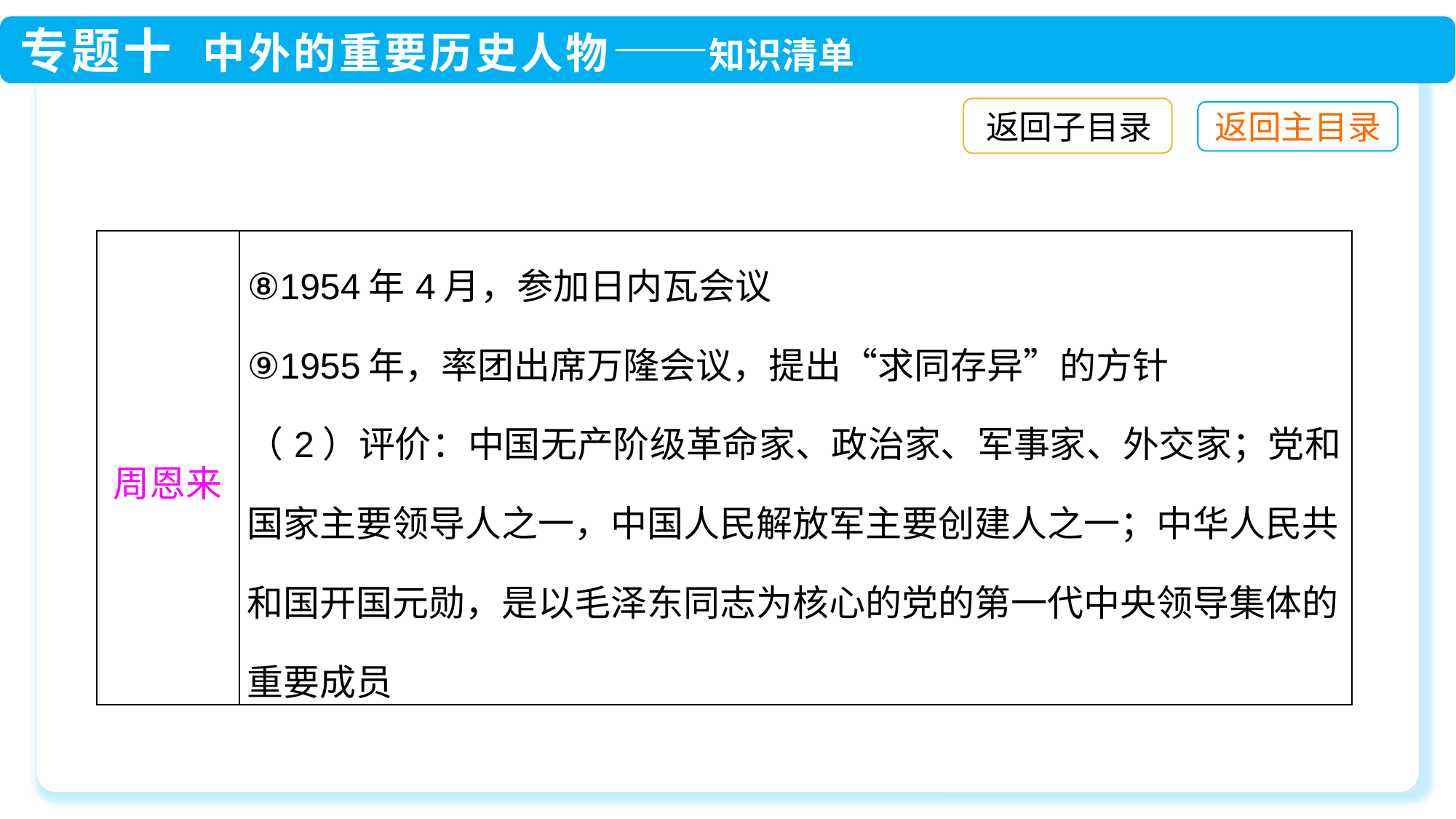

返回子目录
| 周恩来 | ⑧1954年4月，参加日内瓦会议 ⑨1955年，率团出席万隆会议，提出“求同存异”的方针 （2）评价：中国无产阶级革命家、政治家、军事家、外交家；党和国家主要领导人之一，中国人民解放军主要创建人之一；中华人民共和国开国元勋，是以毛泽东同志为核心的党的第一代中央领导集体的重要成员 |
| --- | --- |